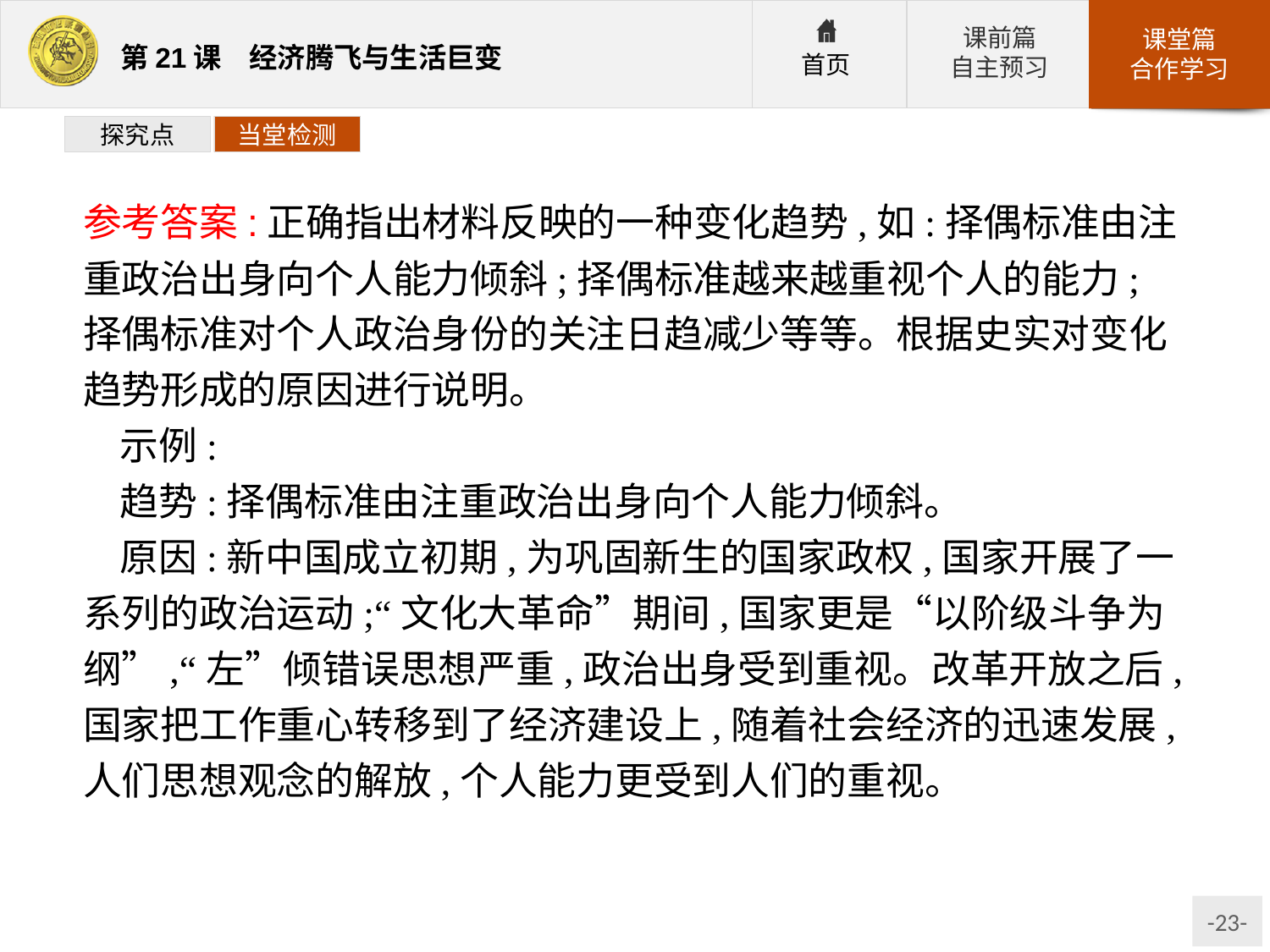

探究点
当堂检测
参考答案:正确指出材料反映的一种变化趋势,如:择偶标准由注重政治出身向个人能力倾斜;择偶标准越来越重视个人的能力;择偶标准对个人政治身份的关注日趋减少等等。根据史实对变化趋势形成的原因进行说明。
示例:
趋势:择偶标准由注重政治出身向个人能力倾斜。
原因:新中国成立初期,为巩固新生的国家政权,国家开展了一系列的政治运动;“文化大革命”期间,国家更是“以阶级斗争为纲”,“左”倾错误思想严重,政治出身受到重视。改革开放之后,国家把工作重心转移到了经济建设上,随着社会经济的迅速发展,人们思想观念的解放,个人能力更受到人们的重视。